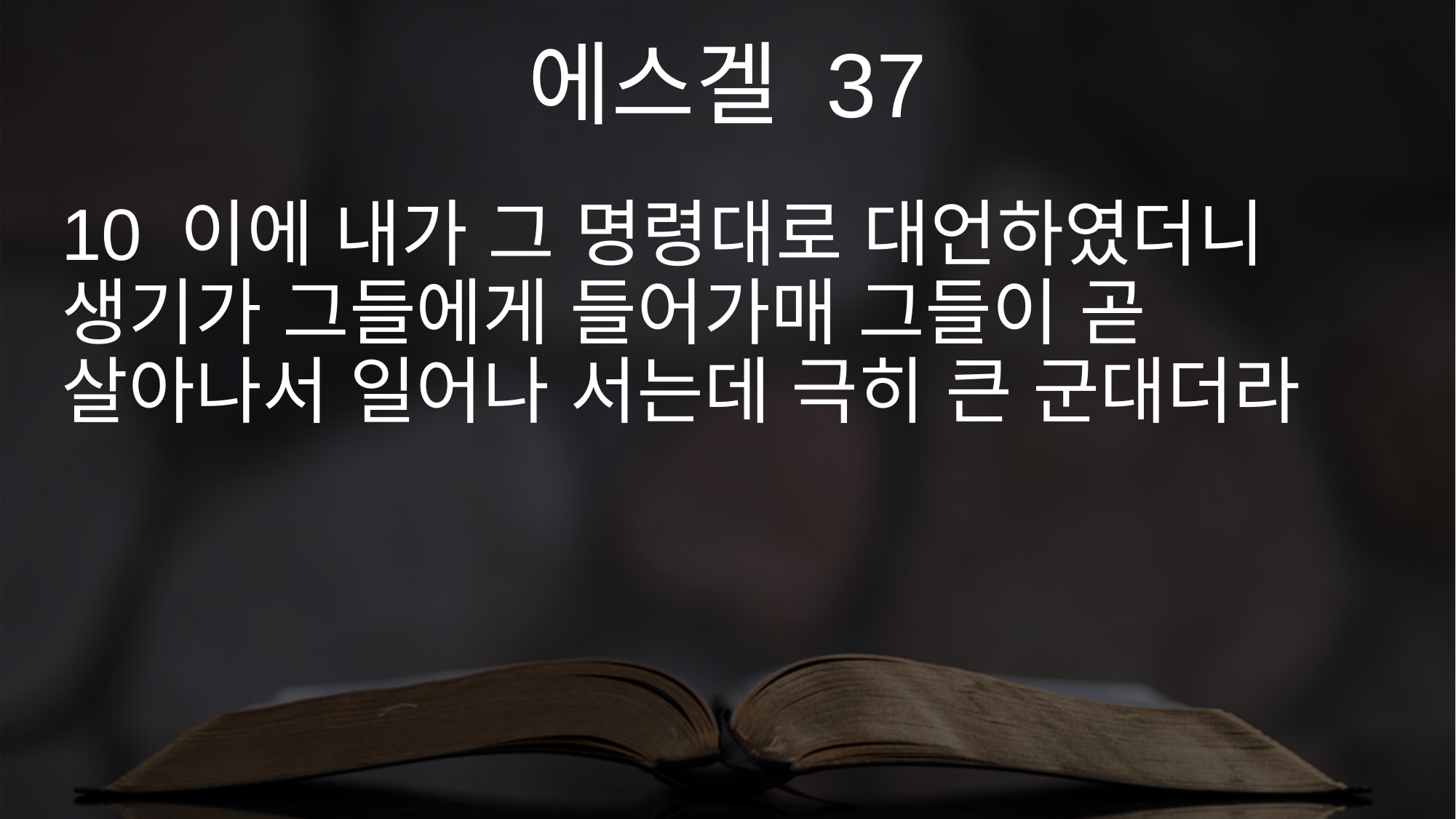

에스겔 37
10 이에 내가 그 명령대로 대언하였더니 생기가 그들에게 들어가매 그들이 곧 살아나서 일어나 서는데 극히 큰 군대더라